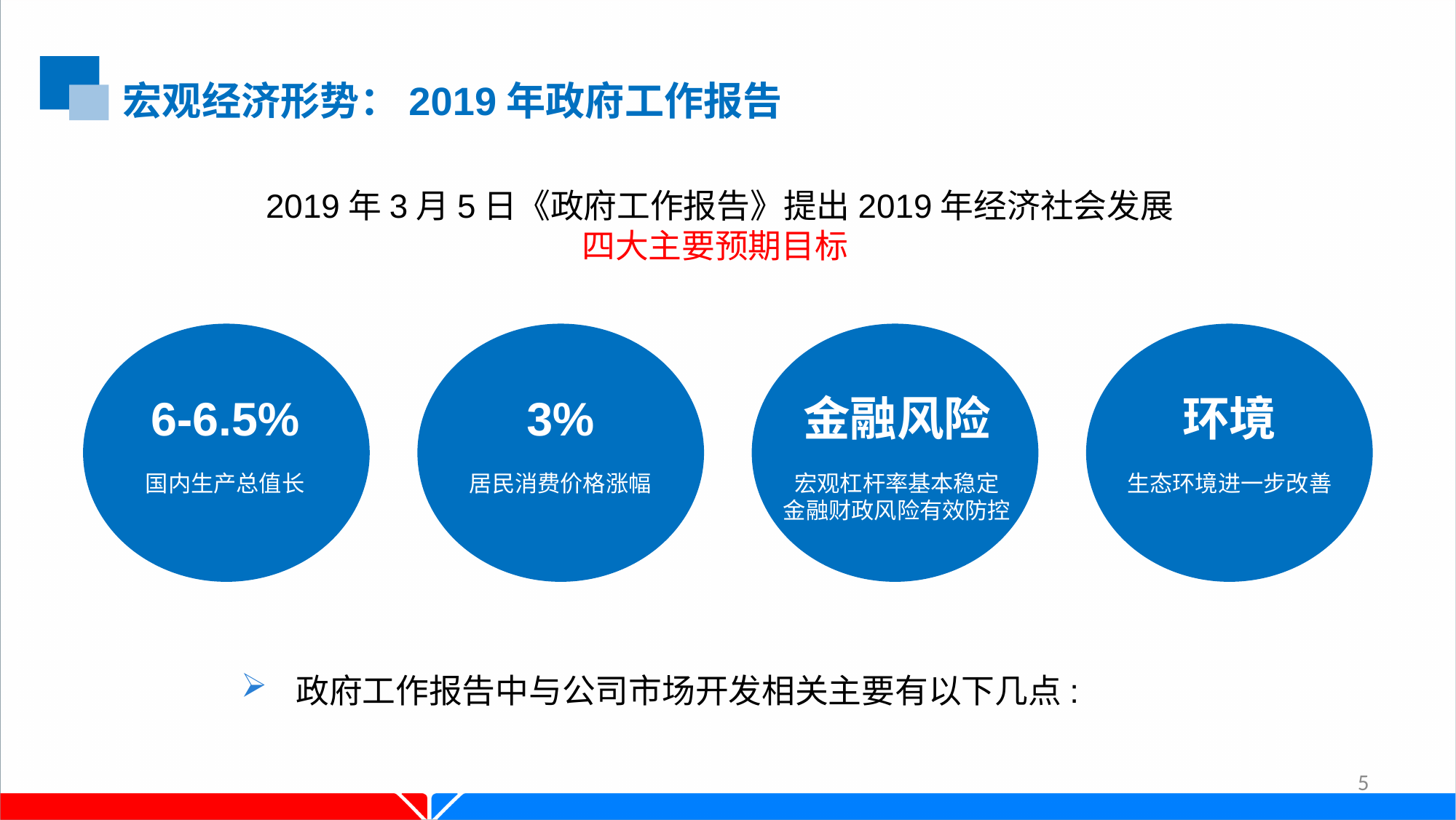

宏观经济形势：2019年政府工作报告

 2019年3月5日《政府工作报告》提出2019年经济社会发展
四大主要预期目标

6-6.5%
国内生产总值长
3%
居民消费价格涨幅
金融风险
宏观杠杆率基本稳定
金融财政风险有效防控
环境
生态环境进一步改善
政府工作报告中与公司市场开发相关主要有以下几点:
5